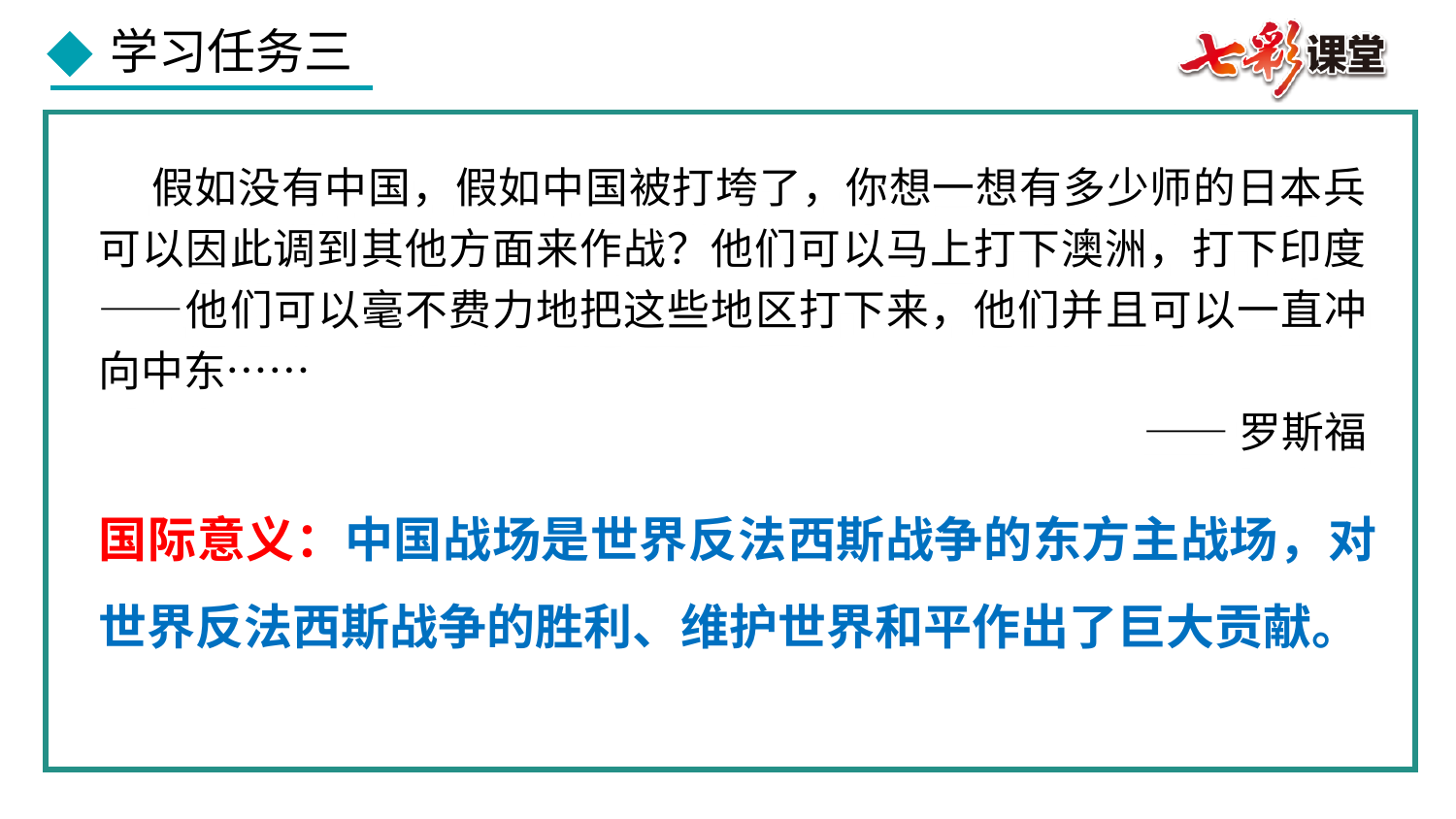

假如没有中国，假如中国被打垮了，你想一想有多少师的日本兵可以因此调到其他方面来作战？他们可以马上打下澳洲，打下印度——他们可以毫不费力地把这些地区打下来，他们并且可以一直冲向中东……
——罗斯福
国际意义：中国战场是世界反法西斯战争的东方主战场，对世界反法西斯战争的胜利、维护世界和平作出了巨大贡献。